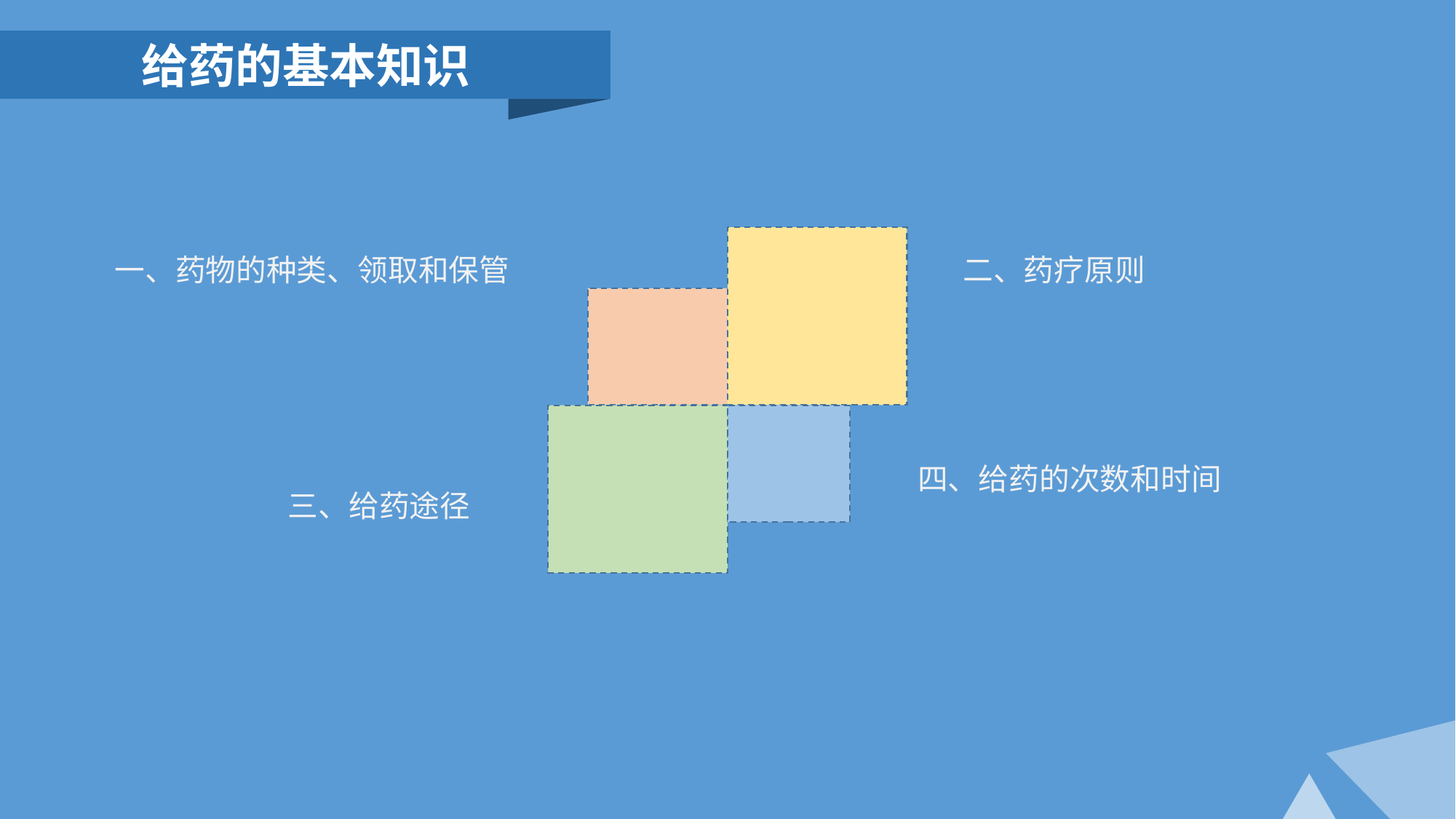

给药的基本知识

一、药物的种类、领取和保管
二、药疗原则

四、给药的次数和时间
三、给药途径